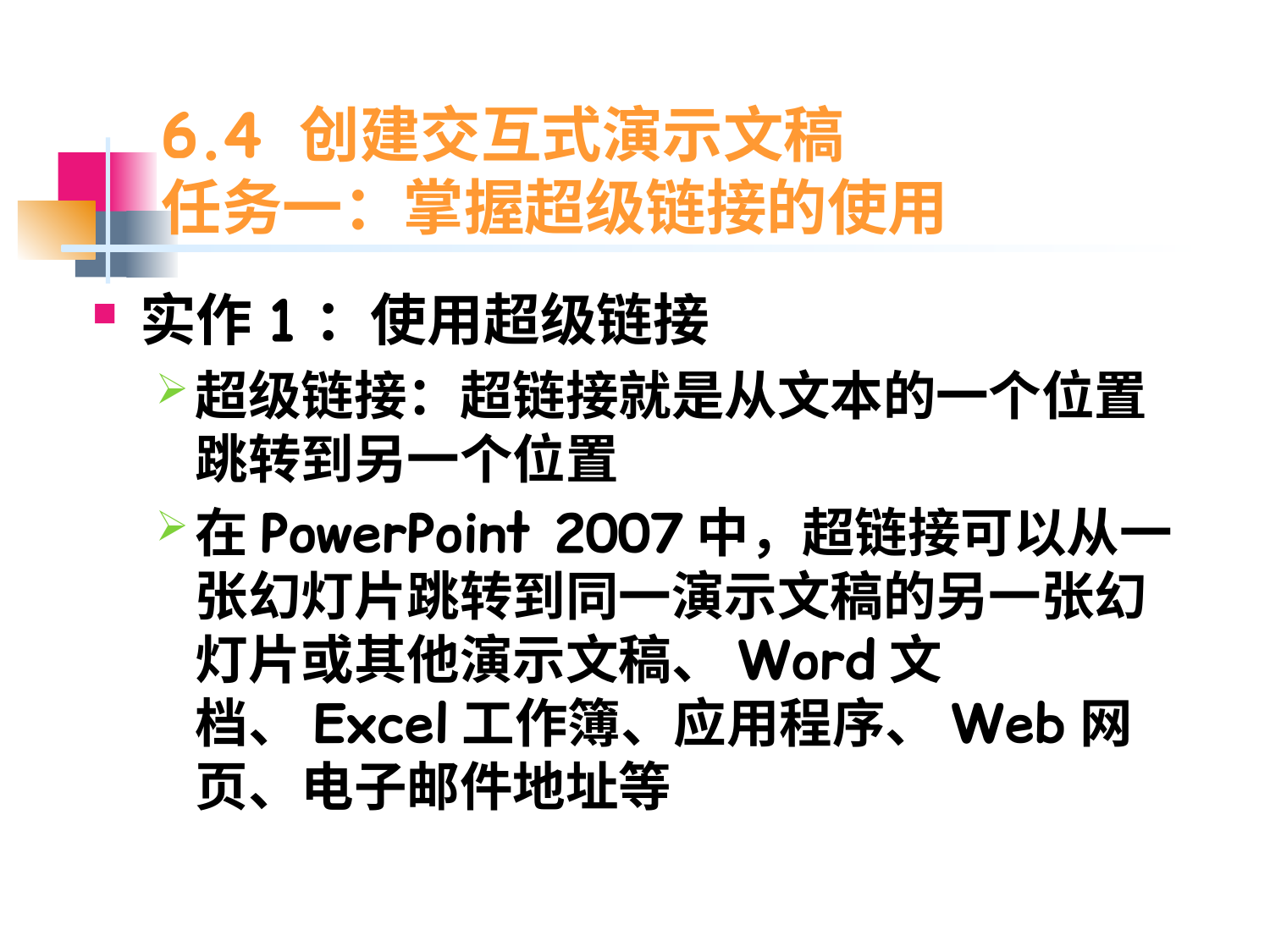

# 6.4 创建交互式演示文稿 任务一：掌握超级链接的使用
实作1：使用超级链接
超级链接：超链接就是从文本的一个位置跳转到另一个位置
在PowerPoint 2007中，超链接可以从一张幻灯片跳转到同一演示文稿的另一张幻灯片或其他演示文稿、Word文档、Excel工作簿、应用程序、Web网页、电子邮件地址等